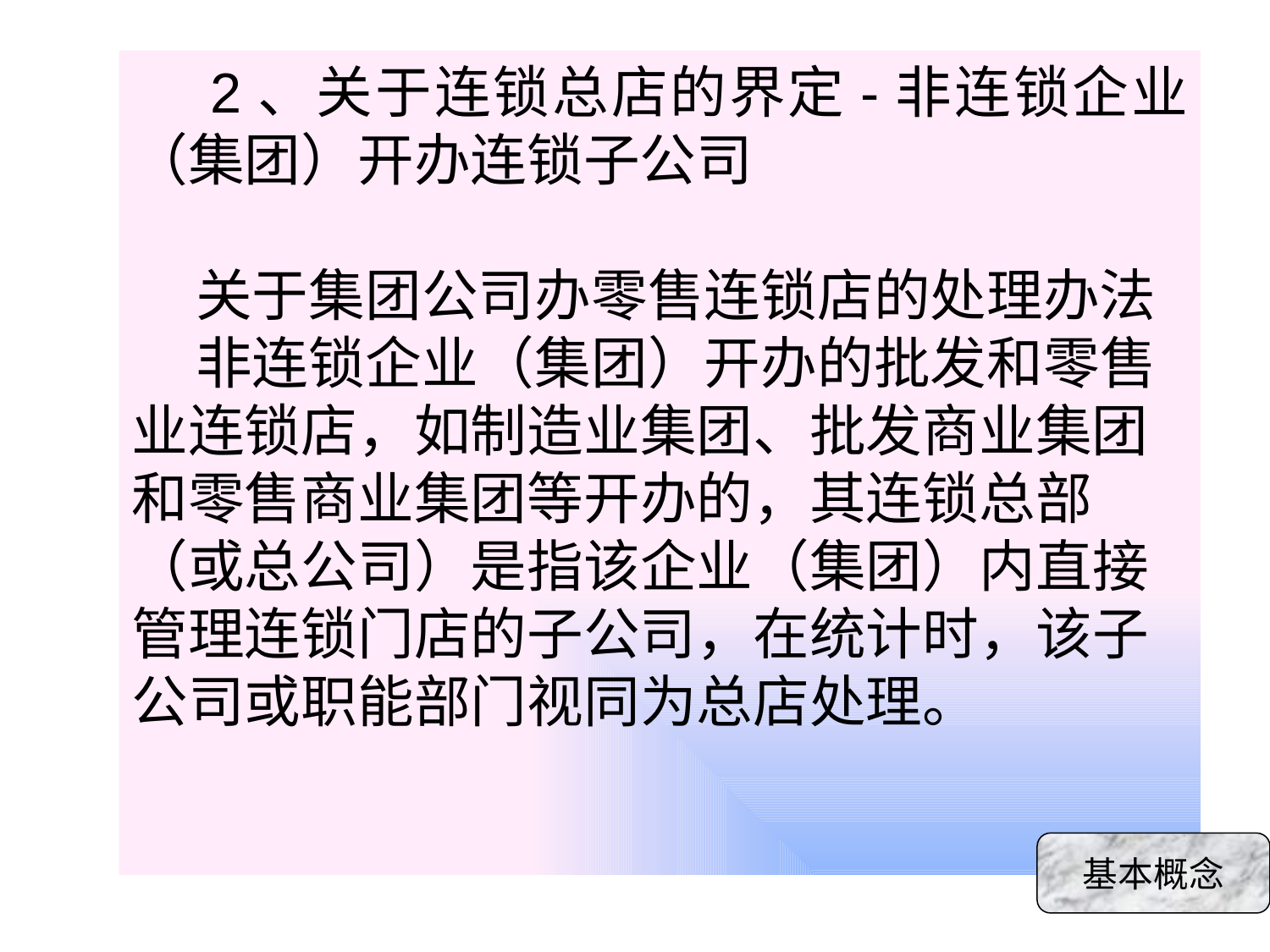

2、关于连锁总店的界定-非连锁企业（集团）开办连锁子公司

    关于集团公司办零售连锁店的处理办法
    非连锁企业（集团）开办的批发和零售业连锁店，如制造业集团、批发商业集团和零售商业集团等开办的，其连锁总部（或总公司）是指该企业（集团）内直接管理连锁门店的子公司，在统计时，该子公司或职能部门视同为总店处理。

基本概念